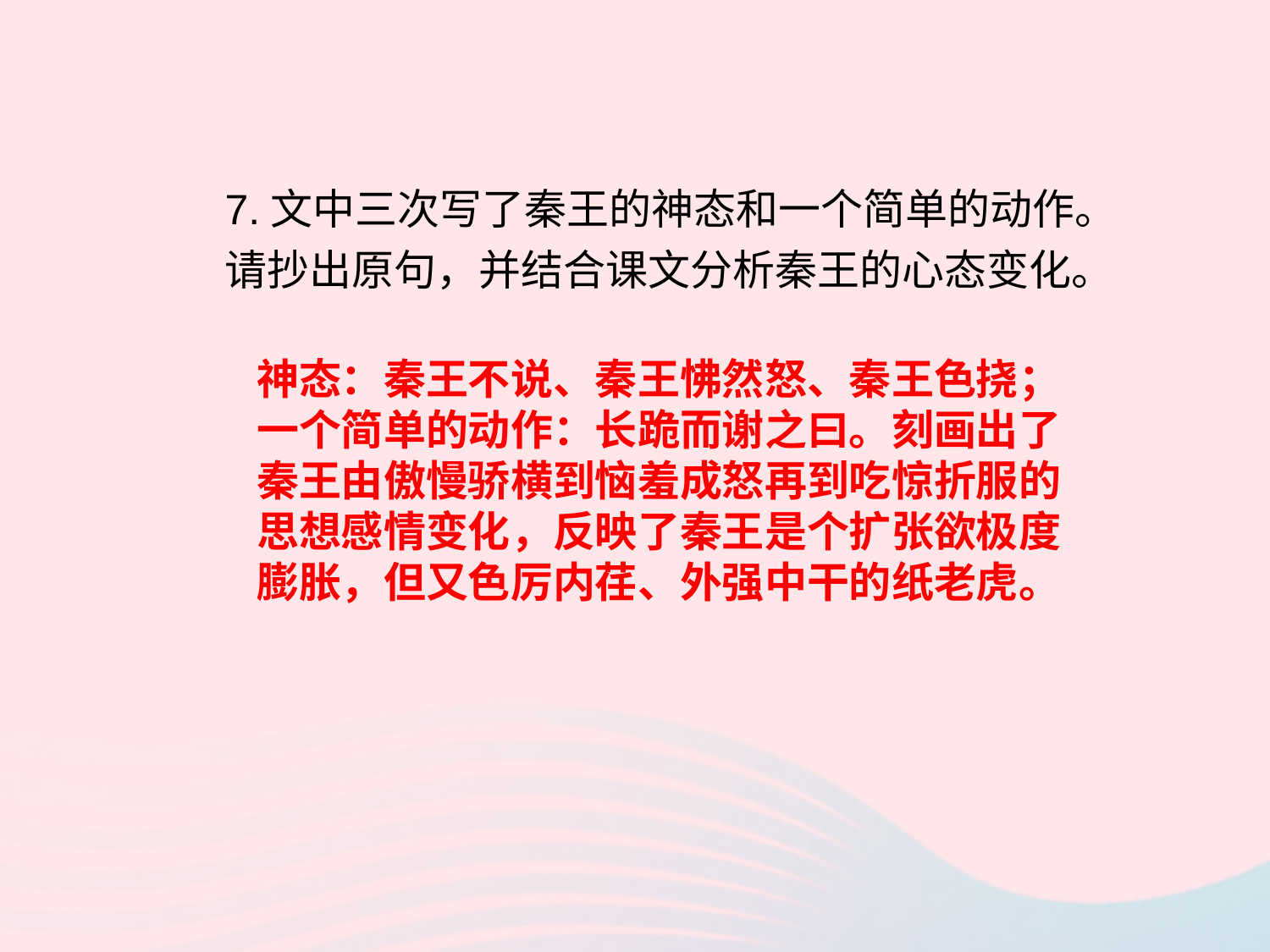

7.文中三次写了秦王的神态和一个简单的动作。请抄出原句，并结合课文分析秦王的心态变化。

神态：秦王不说、秦王怫然怒、秦王色挠；一个简单的动作：长跪而谢之曰。刻画出了秦王由傲慢骄横到恼羞成怒再到吃惊折服的思想感情变化，反映了秦王是个扩张欲极度膨胀，但又色厉内荏、外强中干的纸老虎。